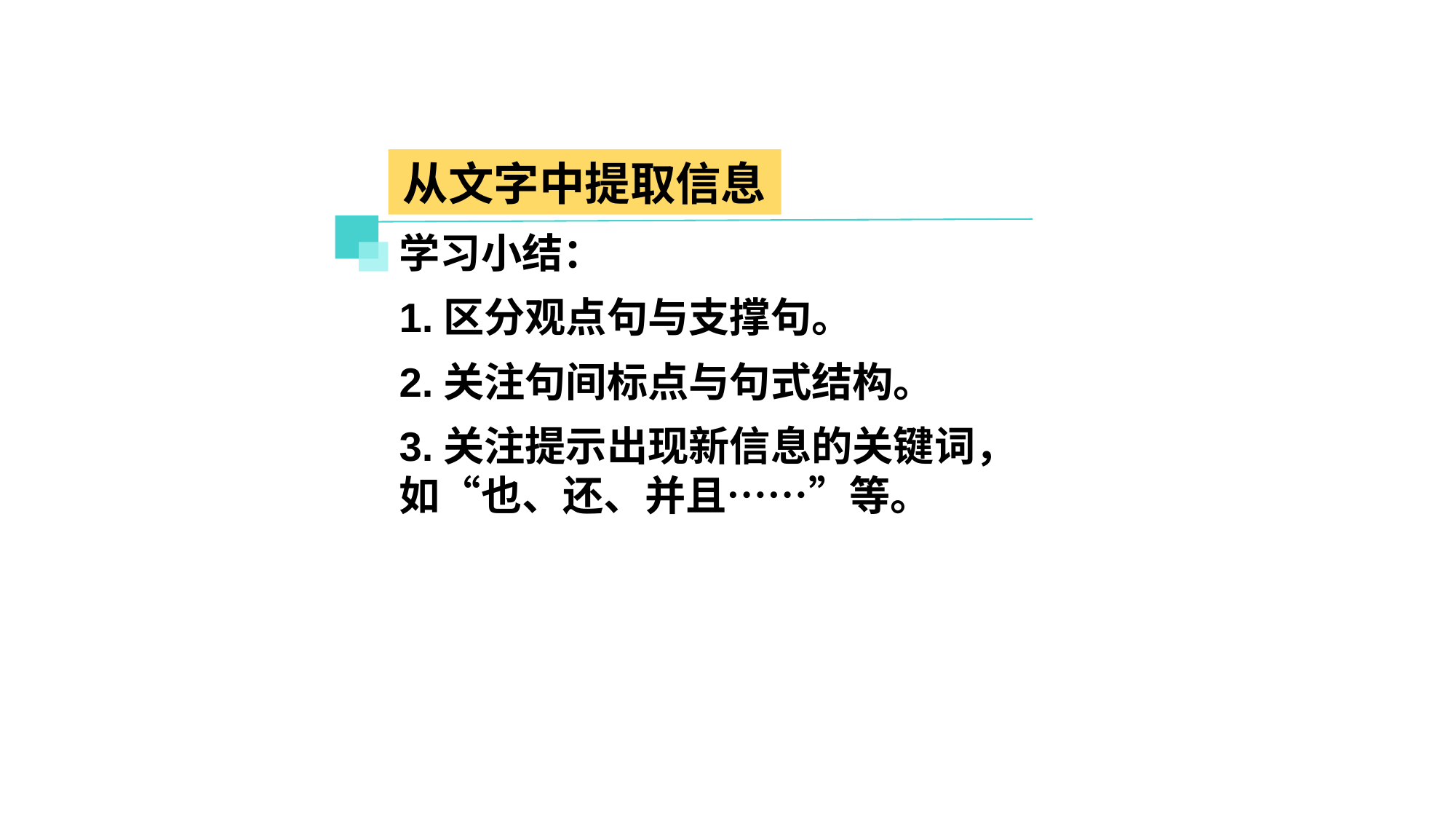

从文字中提取信息

学习小结：
1.区分观点句与支撑句。
2.关注句间标点与句式结构。
3.关注提示出现新信息的关键词，如“也、还、并且……”等。